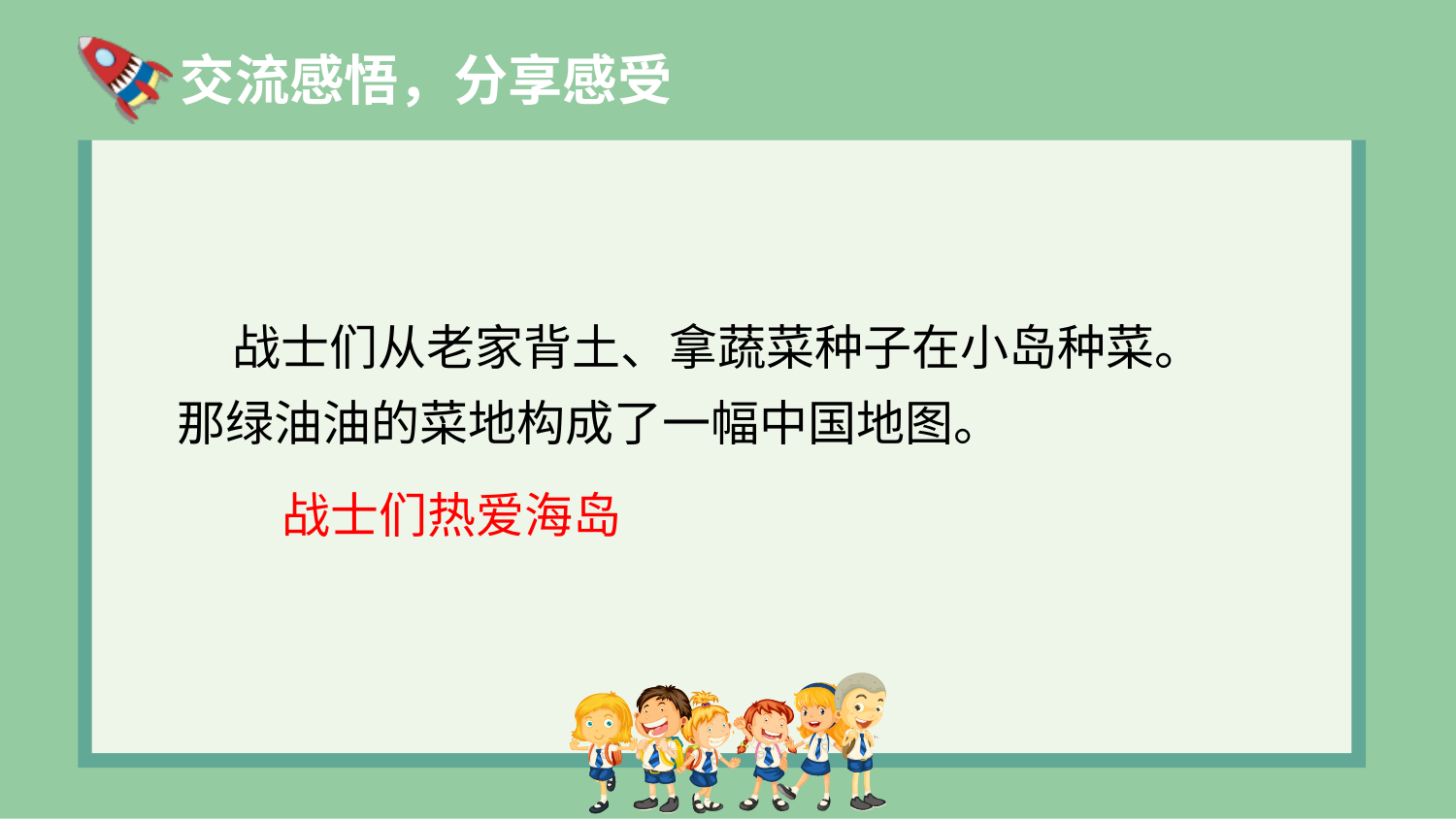

交流感悟，分享感受
    战士们从老家背土、拿蔬菜种子在小岛种菜。 那绿油油的菜地构成了一幅中国地图。
战士们热爱海岛